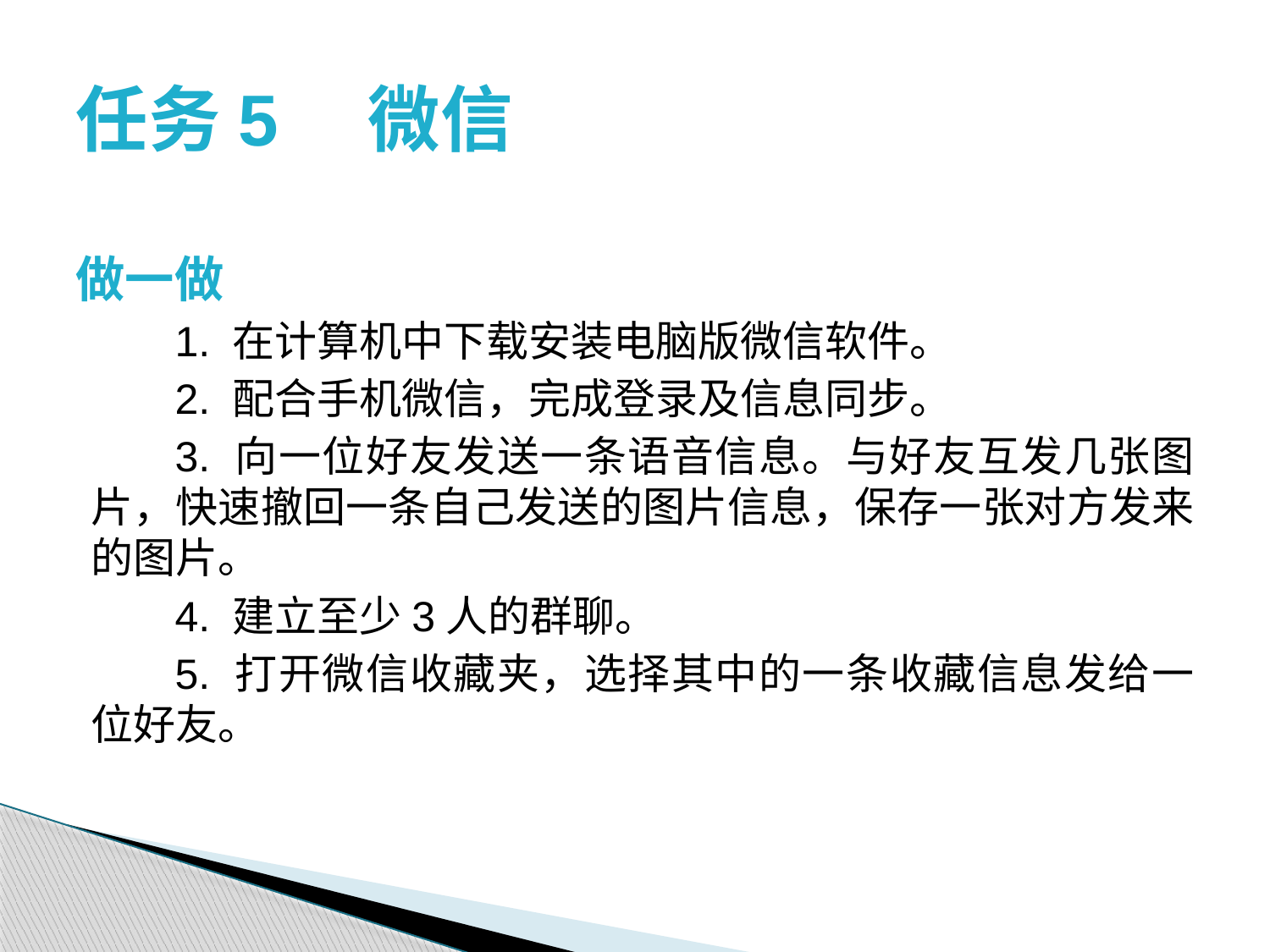

# 任务5　微信
做一做
1. 在计算机中下载安装电脑版微信软件。
2. 配合手机微信，完成登录及信息同步。
3. 向一位好友发送一条语音信息。与好友互发几张图片，快速撤回一条自己发送的图片信息，保存一张对方发来的图片。
4. 建立至少3人的群聊。
5. 打开微信收藏夹，选择其中的一条收藏信息发给一位好友。